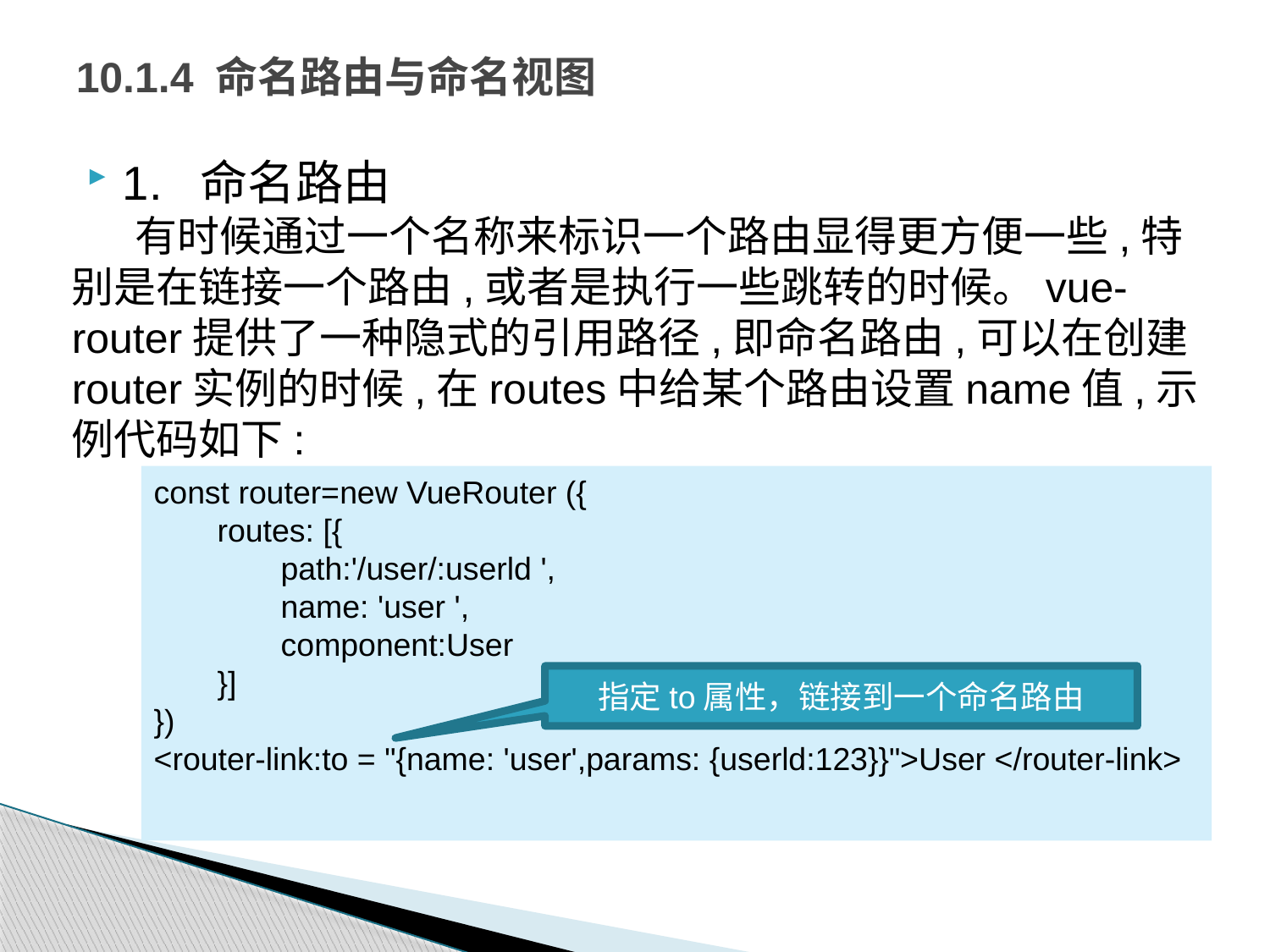

# 10.1.4 命名路由与命名视图
1.  命名路由
有时候通过一个名称来标识一个路由显得更方便一些,特别是在链接一个路由,或者是执行一些跳转的时候。vue-router提供了一种隐式的引用路径,即命名路由,可以在创建router实例的时候,在routes中给某个路由设置name值,示例代码如下:

const router=new VueRouter ({
routes: [{
path:'/user/:userld ',
name: 'user ',
component:User
}]
})
<router-link:to = "{name: 'user',params: {userld:123}}">User </router-link>

指定to属性，链接到一个命名路由